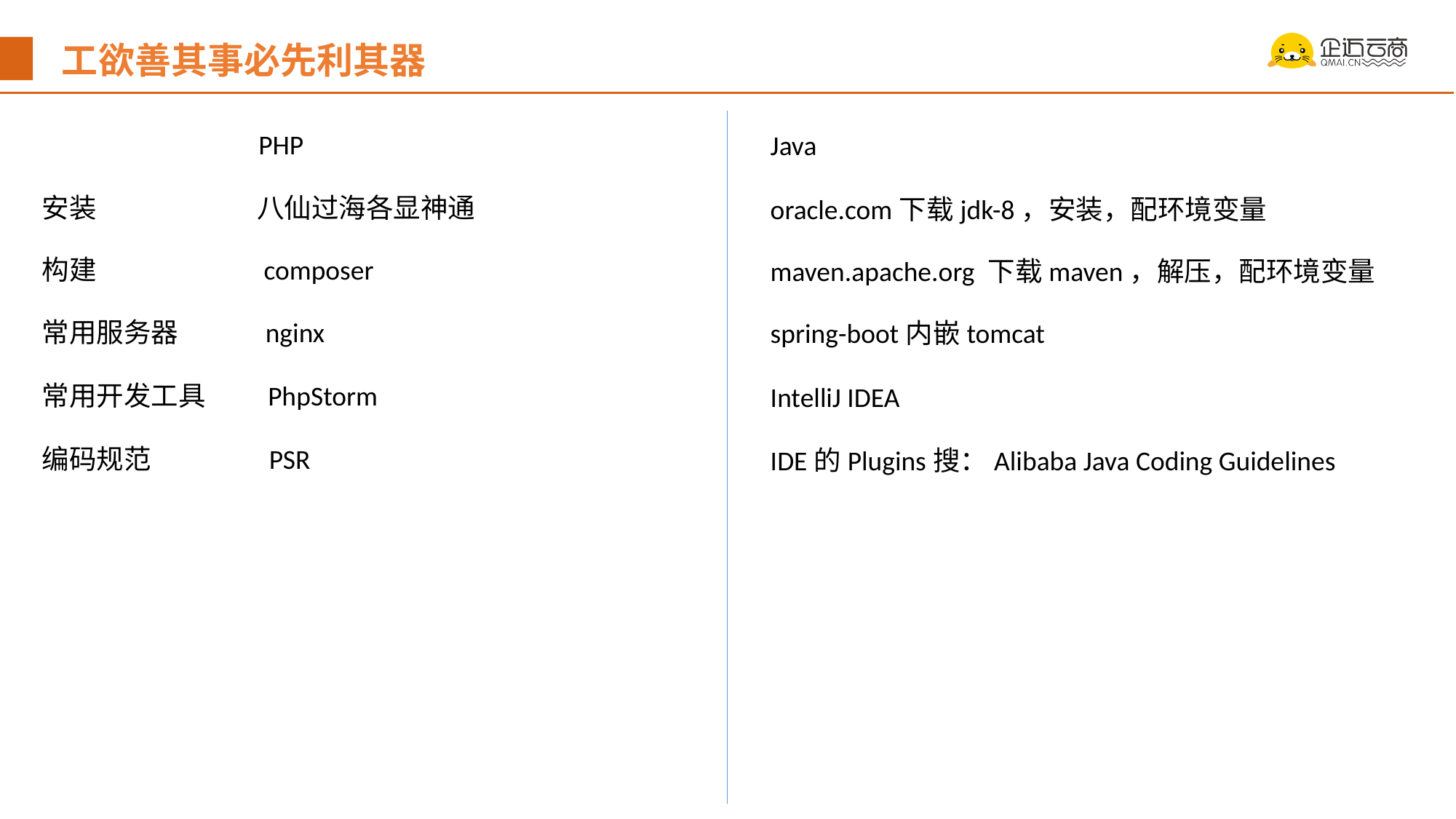

工欲善其事必先利其器

                                   PHP
Java
安装                          八仙过海各显神通
oracle.com下载jdk-8，安装，配环境变量
构建                          composer
maven.apache.org 下载maven，解压，配环境变量
常用服务器             nginx
spring-boot内嵌tomcat
常用开发工具         PhpStorm
IntelliJ IDEA
编码规范                  PSR
IDE的Plugins搜：Alibaba Java Coding Guidelines